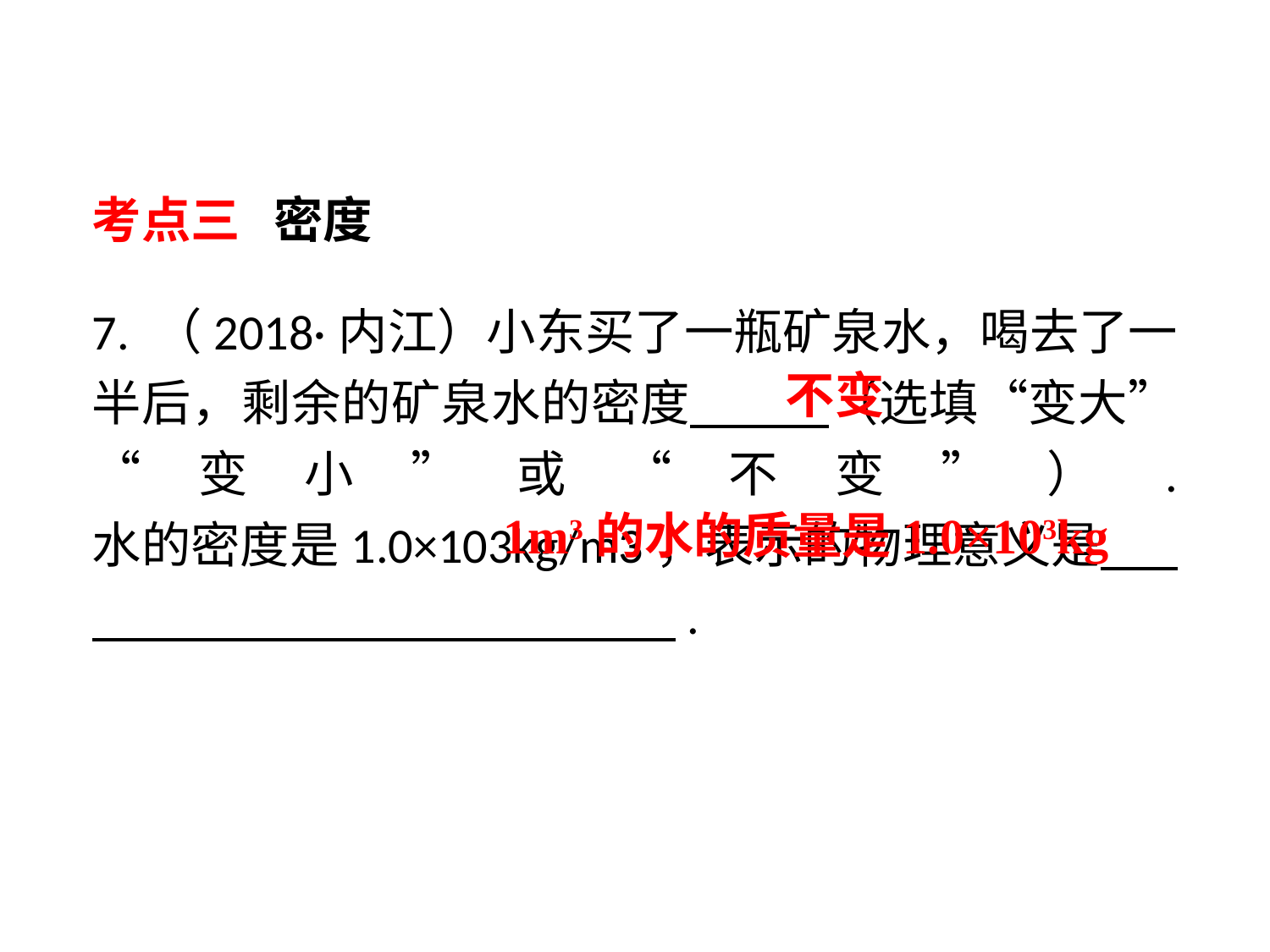

考点三   密度
7. （2018·内江）小东买了一瓶矿泉水，喝去了一半后，剩余的矿泉水的密度            （选填“变大”“变小”或“不变”）. 水的密度是1.0×103kg/m3，表示的物理意义是                                                             .
不变
1m3的水的质量是1.0×103kg